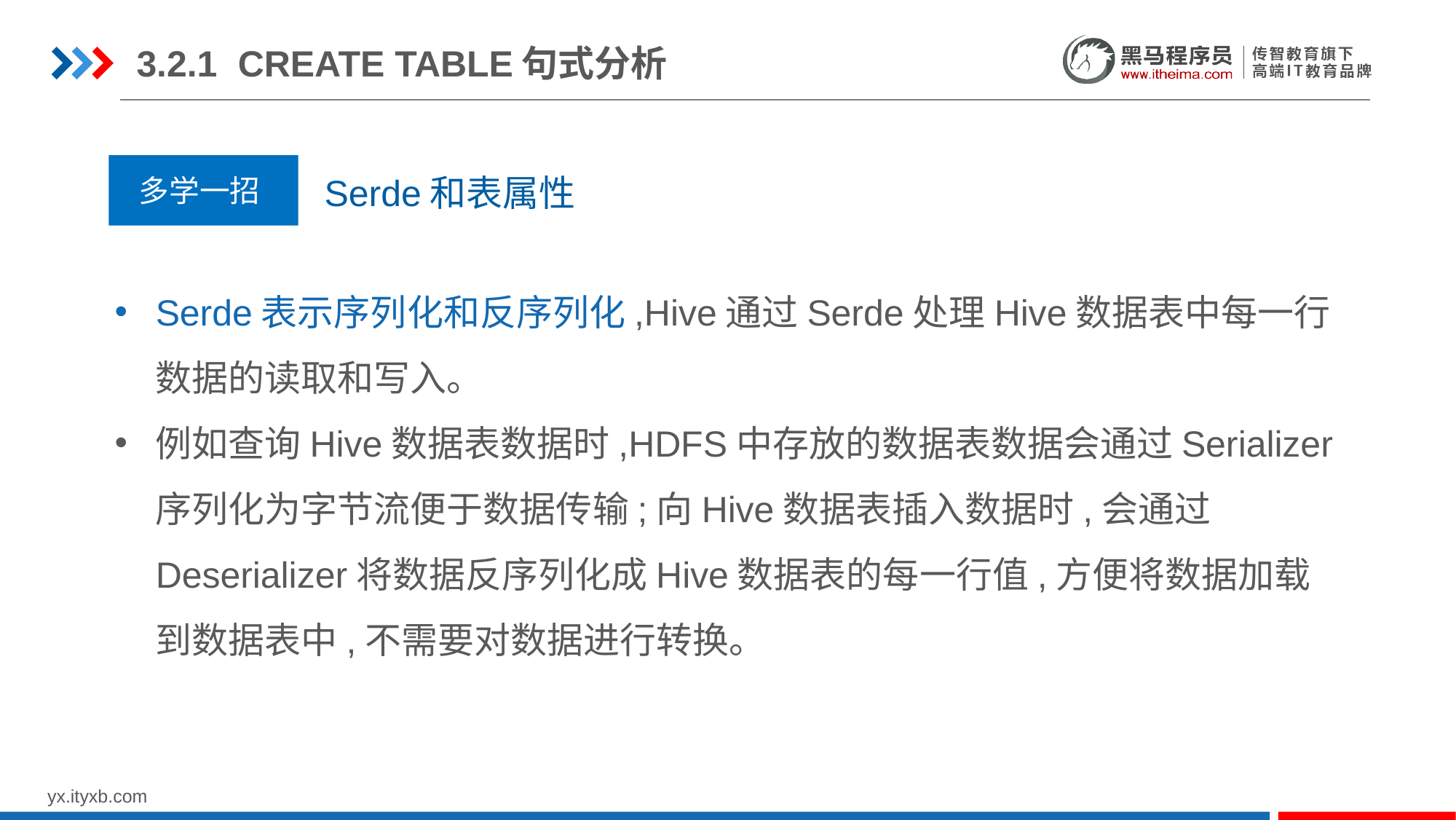

3.2.1  CREATE TABLE句式分析

Serde和表属性
多学一招
Serde表示序列化和反序列化,Hive通过Serde处理Hive数据表中每一行数据的读取和写入。
例如查询Hive数据表数据时,HDFS中存放的数据表数据会通过Serializer序列化为字节流便于数据传输;向Hive数据表插入数据时,会通过Deserializer将数据反序列化成Hive数据表的每一行值,方便将数据加载到数据表中,不需要对数据进行转换。